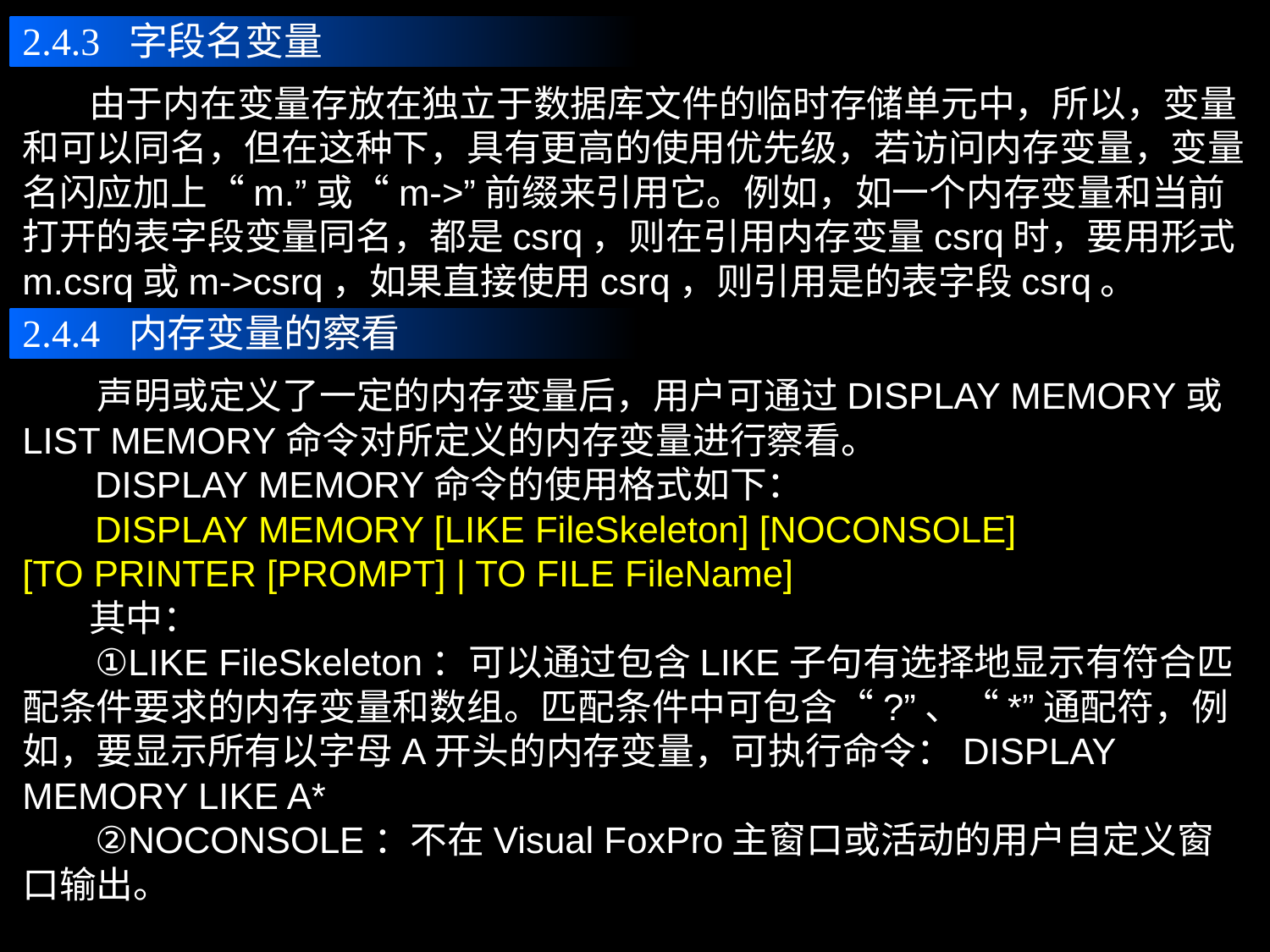

2.4.3  字段名变量
       由于内在变量存放在独立于数据库文件的临时存储单元中，所以，变量和可以同名，但在这种下，具有更高的使用优先级，若访问内存变量，变量名闪应加上“m.”或“m->”前缀来引用它。例如，如一个内存变量和当前打开的表字段变量同名，都是csrq，则在引用内存变量csrq时，要用形式m.csrq或m->csrq，如果直接使用csrq，则引用是的表字段csrq。
2.4.4  内存变量的察看
        声明或定义了一定的内存变量后，用户可通过DISPLAY MEMORY或LIST MEMORY命令对所定义的内存变量进行察看。
       DISPLAY MEMORY命令的使用格式如下：
       DISPLAY MEMORY [LIKE FileSkeleton] [NOCONSOLE]
[TO PRINTER [PROMPT] | TO FILE FileName]
       其中：
       ①LIKE FileSkeleton：可以通过包含LIKE子句有选择地显示有符合匹配条件要求的内存变量和数组。匹配条件中可包含“?”、“*”通配符，例如，要显示所有以字母A开头的内存变量，可执行命令：DISPLAY MEMORY LIKE A*
       ②NOCONSOLE：不在Visual FoxPro主窗口或活动的用户自定义窗口输出。